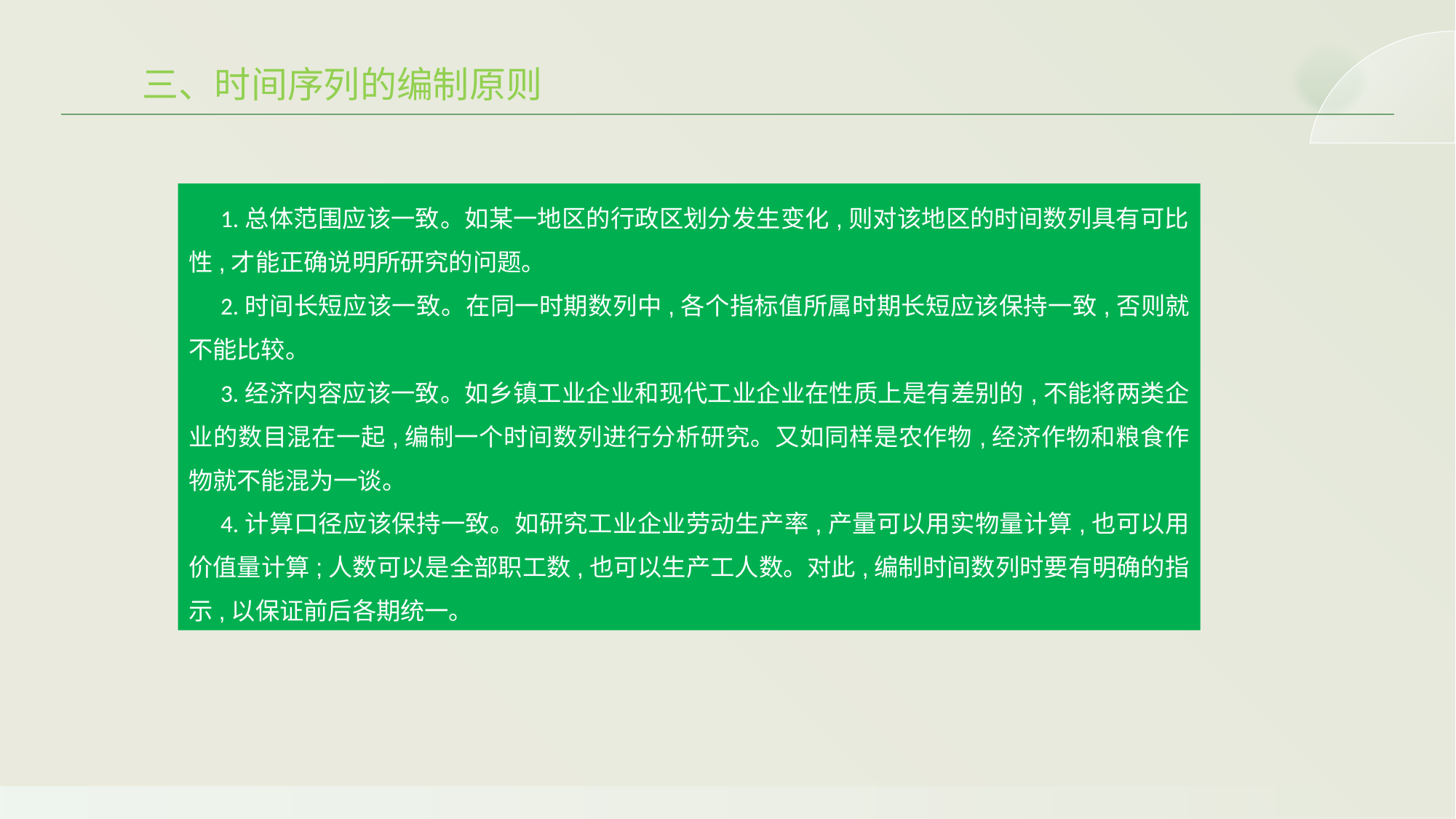

三、时间序列的编制原则
1.总体范围应该一致。如某一地区的行政区划分发生变化,则对该地区的时间数列具有可比性,才能正确说明所研究的问题。
2.时间长短应该一致。在同一时期数列中,各个指标值所属时期长短应该保持一致,否则就不能比较。
3.经济内容应该一致。如乡镇工业企业和现代工业企业在性质上是有差别的,不能将两类企业的数目混在一起,编制一个时间数列进行分析研究。又如同样是农作物,经济作物和粮食作物就不能混为一谈。
4.计算口径应该保持一致。如研究工业企业劳动生产率,产量可以用实物量计算,也可以用价值量计算;人数可以是全部职工数,也可以生产工人数。对此,编制时间数列时要有明确的指示,以保证前后各期统一。